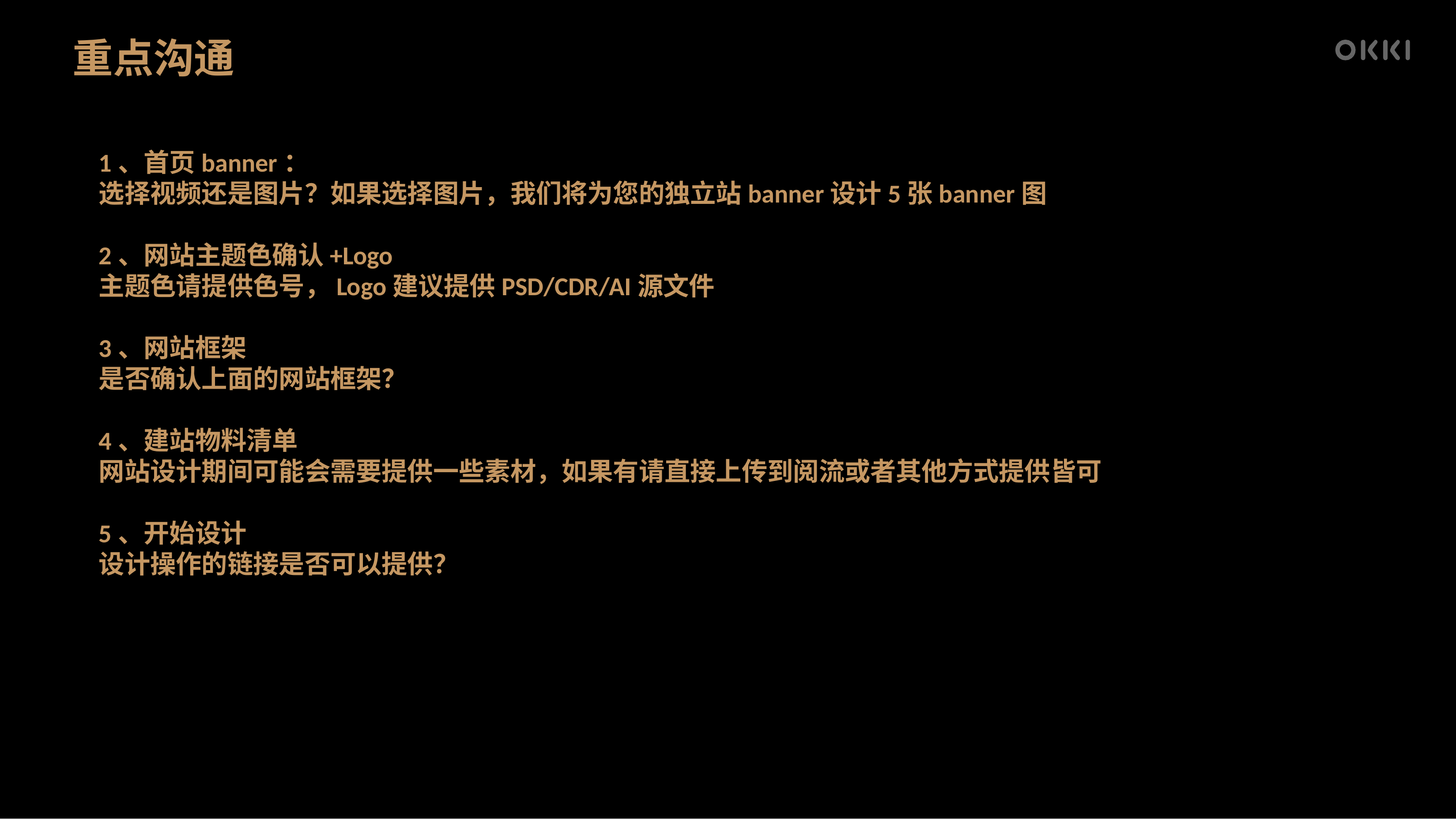

# 重点沟通

1、首页banner：
选择视频还是图片？如果选择图片，我们将为您的独立站banner设计5张banner图

2、网站主题色确认+Logo
主题色请提供色号，Logo建议提供PSD/CDR/AI源文件

3、网站框架
是否确认上面的网站框架？

4、建站物料清单
网站设计期间可能会需要提供一些素材，如果有请直接上传到阅流或者其他方式提供皆可

5、开始设计
设计操作的链接是否可以提供？